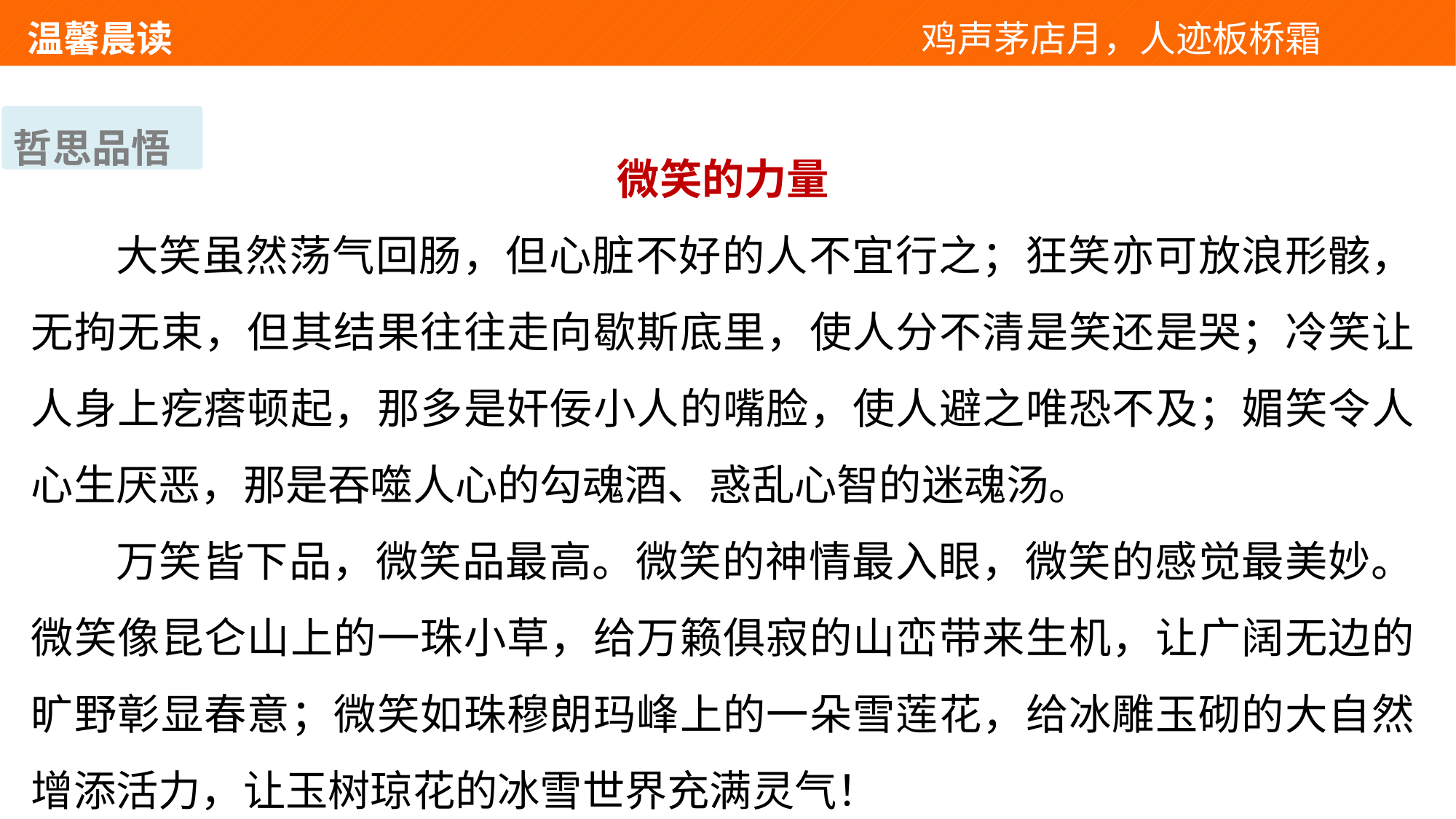

温馨晨读                                     　 　　　　　　　　　　　鸡声茅店月，人迹板桥霜
哲思品悟

微笑的力量
大笑虽然荡气回肠，但心脏不好的人不宜行之；狂笑亦可放浪形骸，无拘无束，但其结果往往走向歇斯底里，使人分不清是笑还是哭；冷笑让人身上疙瘩顿起，那多是奸佞小人的嘴脸，使人避之唯恐不及；媚笑令人心生厌恶，那是吞噬人心的勾魂酒、惑乱心智的迷魂汤。
万笑皆下品，微笑品最高。微笑的神情最入眼，微笑的感觉最美妙。微笑像昆仑山上的一珠小草，给万籁俱寂的山峦带来生机，让广阔无边的旷野彰显春意；微笑如珠穆朗玛峰上的一朵雪莲花，给冰雕玉砌的大自然增添活力，让玉树琼花的冰雪世界充满灵气！